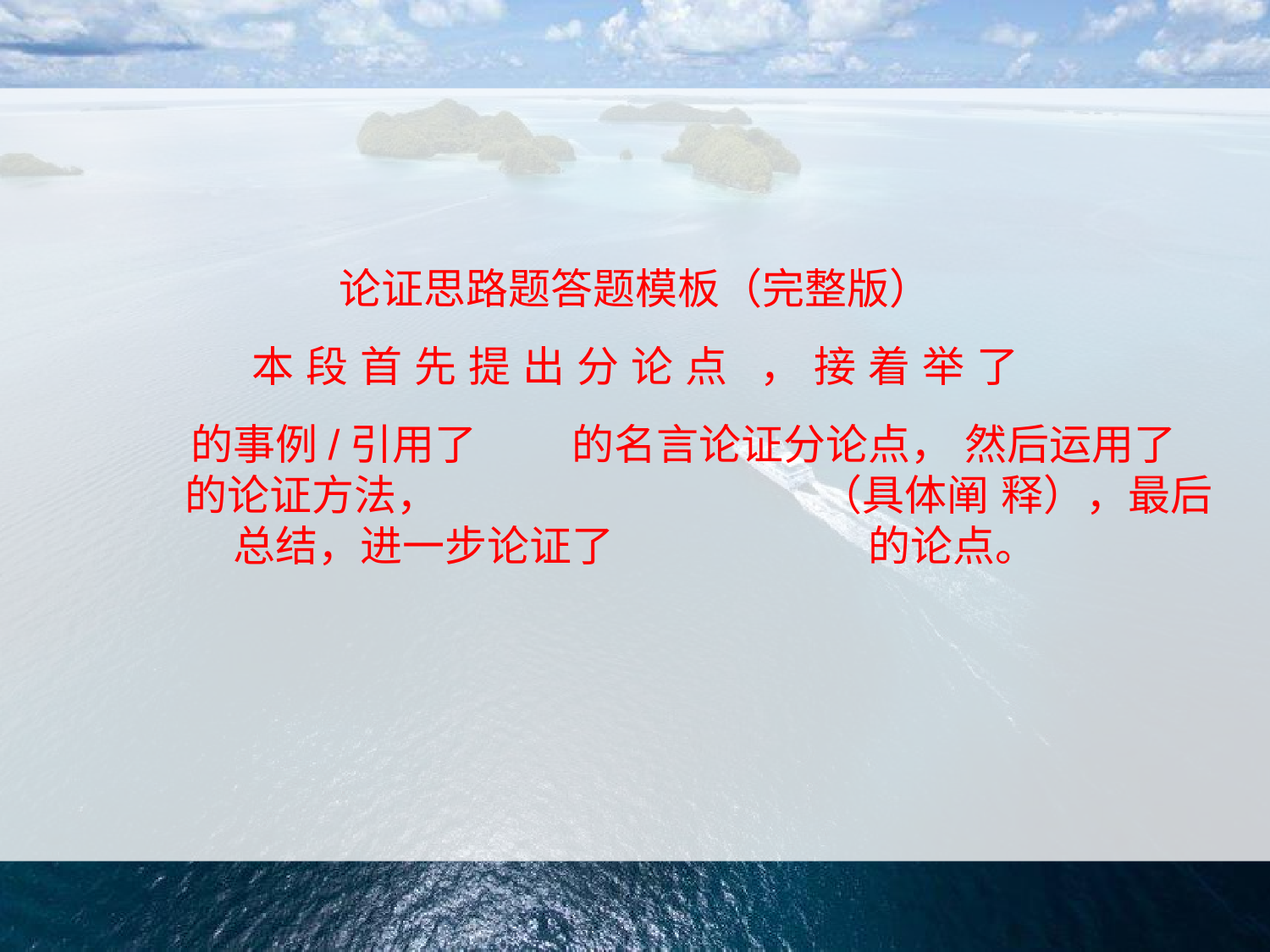

论证思路题答题模板（完整版）
本 段 首 先 提 出 分 论 点 	， 接 着 举 了
 	的事例/引用了 	的名言论证分论点， 然后运用了 		的论证方法， 			（具体阐 释），最后总结，进一步论证了 		的论点。